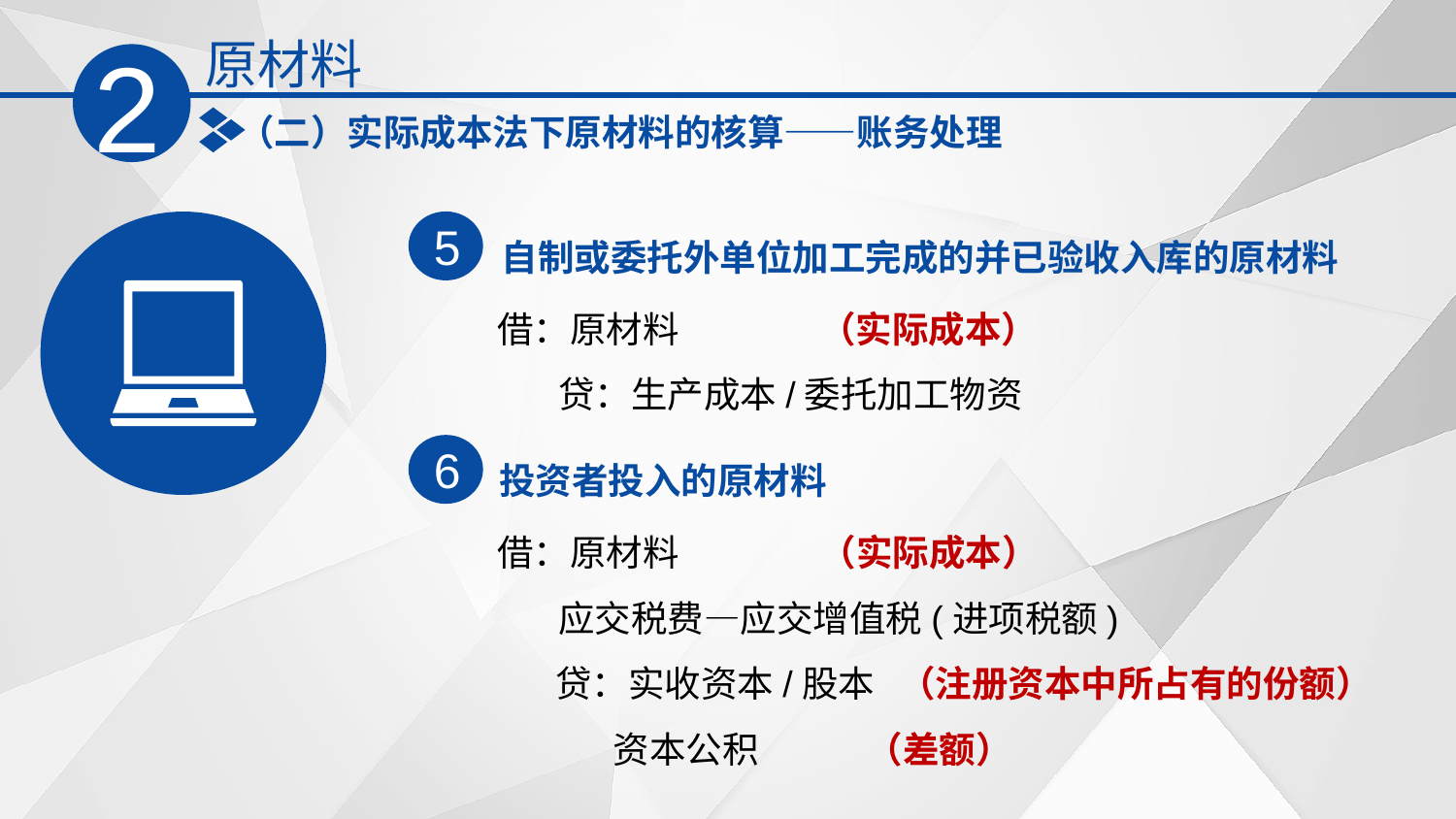

原材料
2

（二）实际成本法下原材料的核算——账务处理

自制或委托外单位加工完成的并已验收入库的原材料
5

借：原材料                 （实际成本）
　   贷：生产成本‌/委托加工物资‌
投资者投入的原材料
6
借：原材料                 （实际成本）
　   应交税费—应交增值税(进项税额)
      贷：实收资本/股本   （注册资本中所占有的份额）
             资本公积             （差额）